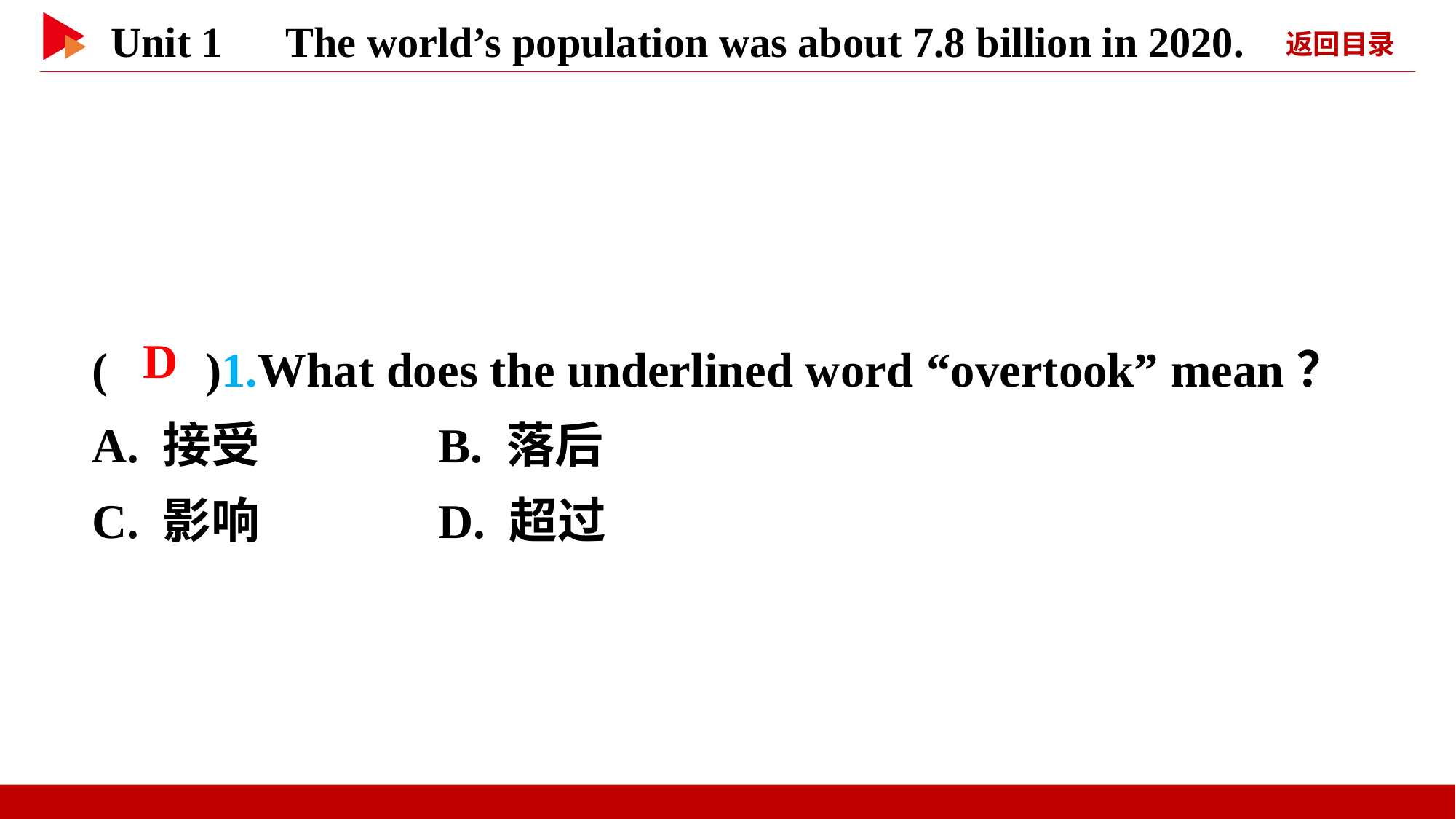

(        )1.What does the underlined word “overtook” mean？
A. 接受               B. 落后
C. 影响               D. 超过
   D